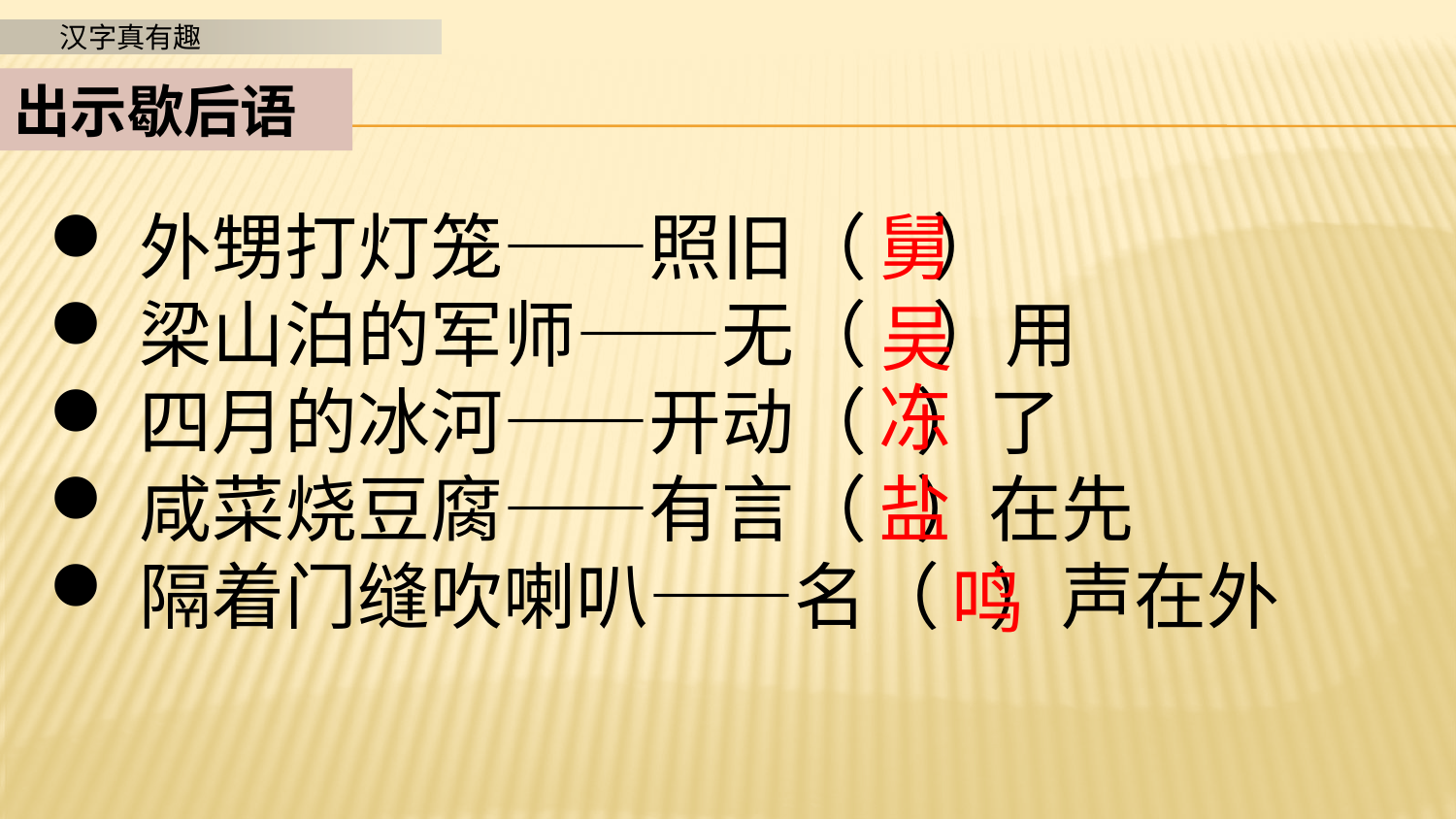

出示歇后语
外甥打灯笼——照旧（    ）
梁山泊的军师——无（    ）用
四月的冰河——开动（   ）了
咸菜烧豆腐——有言（   ）在先
隔着门缝吹喇叭——名（   ）声在外
舅
吴
冻
盐
鸣